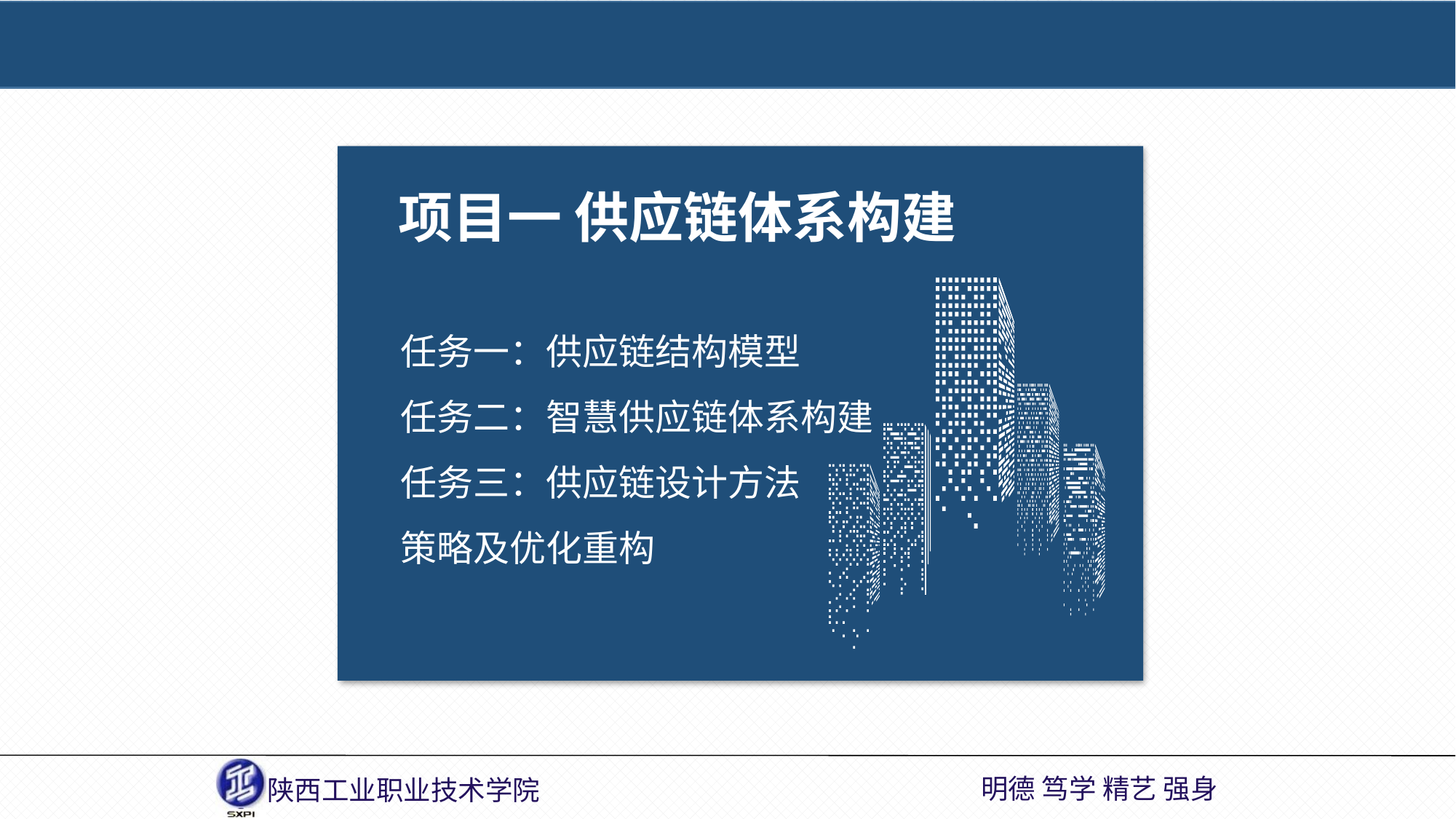

项目一 供应链体系构建

任务一：供应链结构模型
任务二：智慧供应链体系构建
任务三：供应链设计方法
策略及优化重构